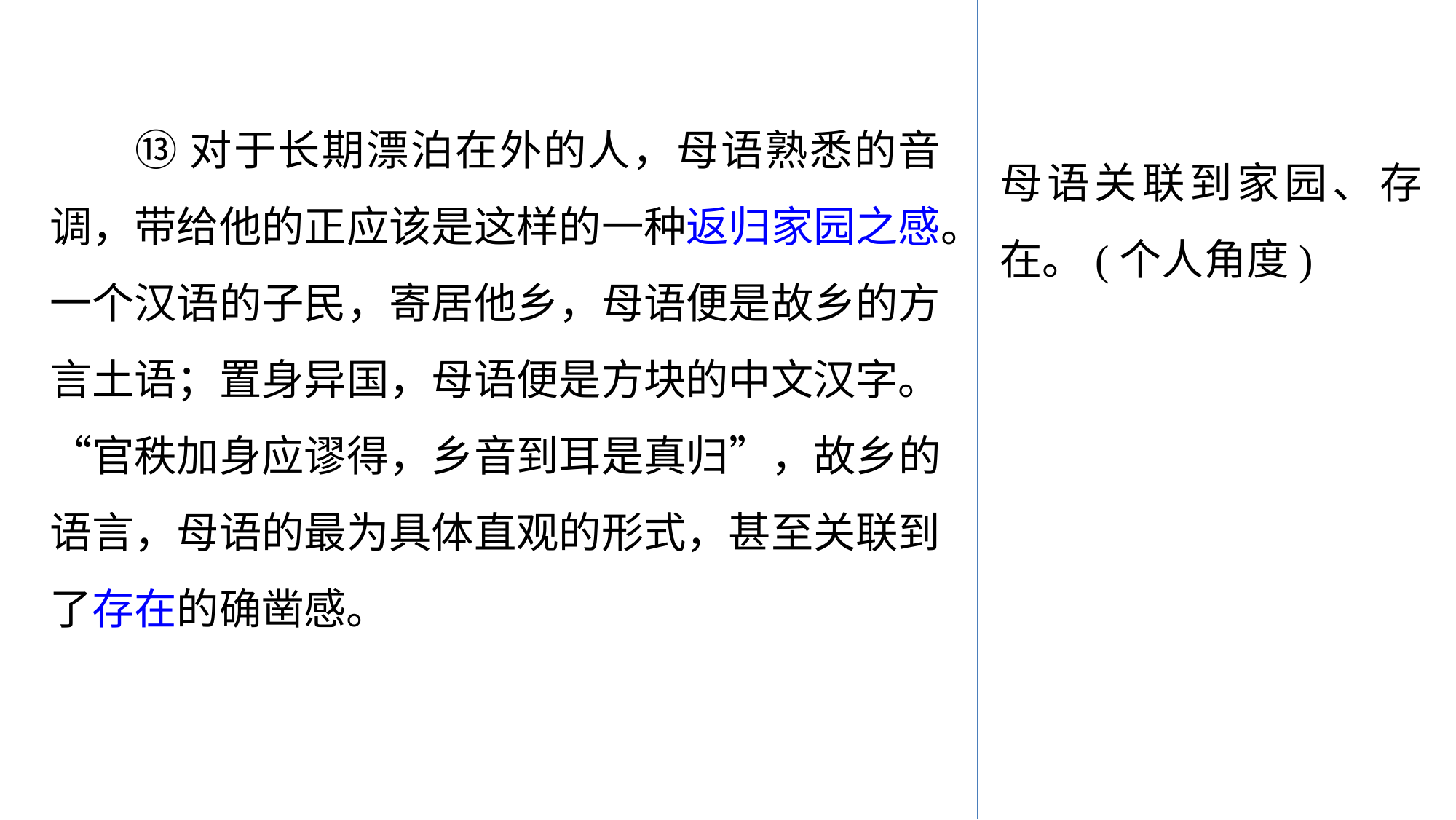

⑬对于长期漂泊在外的人，母语熟悉的音调，带给他的正应该是这样的一种返归家园之感。一个汉语的子民，寄居他乡，母语便是故乡的方言土语；置身异国，母语便是方块的中文汉字。“官秩加身应谬得，乡音到耳是真归”，故乡的语言，母语的最为具体直观的形式，甚至关联到了存在的确凿感。
母语关联到家园、存在。(个人角度)